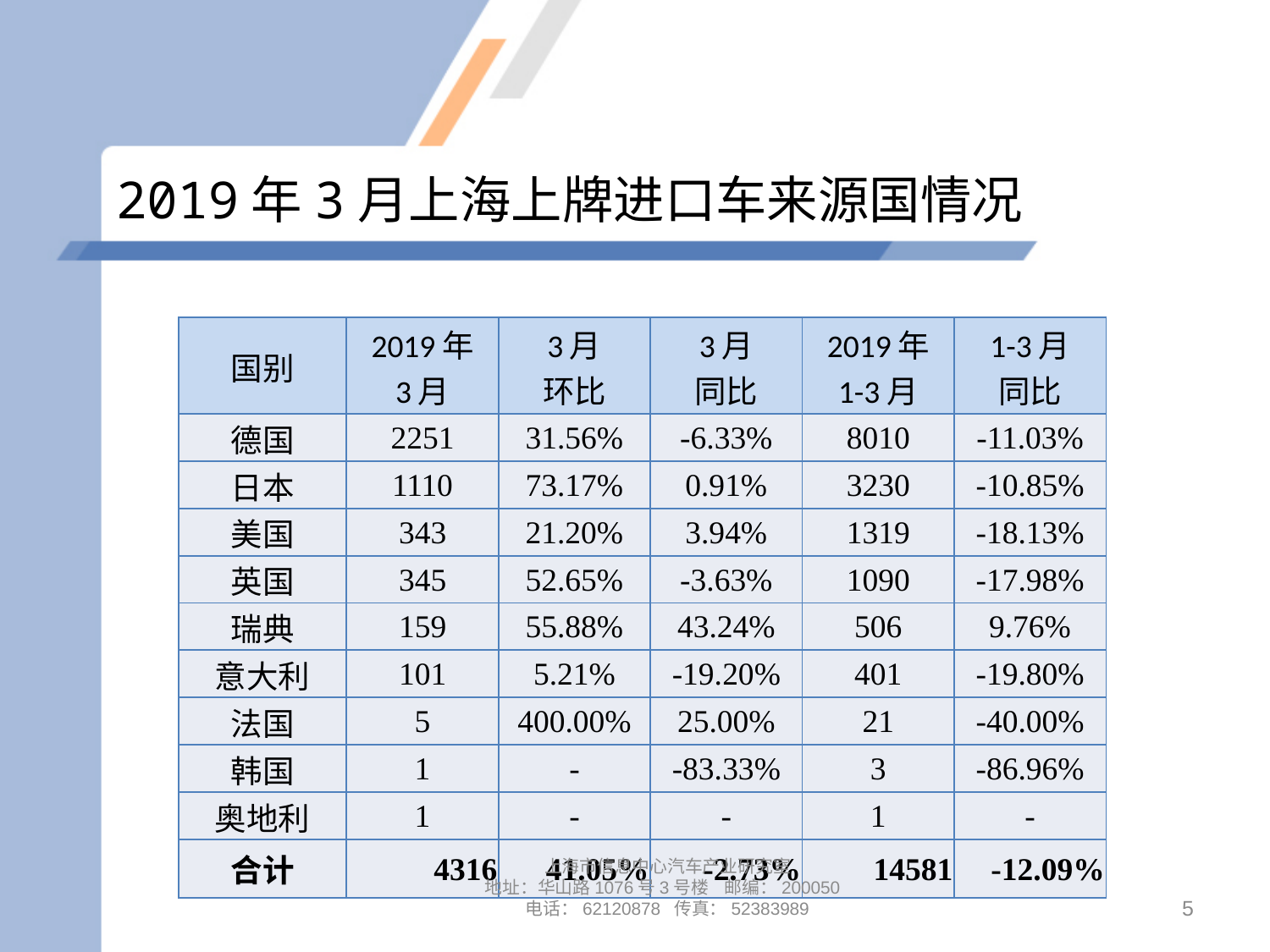

# 2019年3月上海上牌进口车来源国情况
| 国别 | 2019年 3月 | 3月 环比 | 3月 同比 | 2019年 1-3月 | 1-3月 同比 |
| --- | --- | --- | --- | --- | --- |
| 德国 | 2251 | 31.56% | -6.33% | 8010 | -11.03% |
| 日本 | 1110 | 73.17% | 0.91% | 3230 | -10.85% |
| 美国 | 343 | 21.20% | 3.94% | 1319 | -18.13% |
| 英国 | 345 | 52.65% | -3.63% | 1090 | -17.98% |
| 瑞典 | 159 | 55.88% | 43.24% | 506 | 9.76% |
| 意大利 | 101 | 5.21% | -19.20% | 401 | -19.80% |
| 法国 | 5 | 400.00% | 25.00% | 21 | -40.00% |
| 韩国 | 1 | - | -83.33% | 3 | -86.96% |
| 奥地利 | 1 | - | - | 1 | - |
| 合计 | 4316 | 41.05% | -2.73% | 14581 | -12.09% |
上海市信息中心汽车产业研究室
地址：华山路1076号3号楼    邮编：200050
电话：62120878  传真：52383989

5